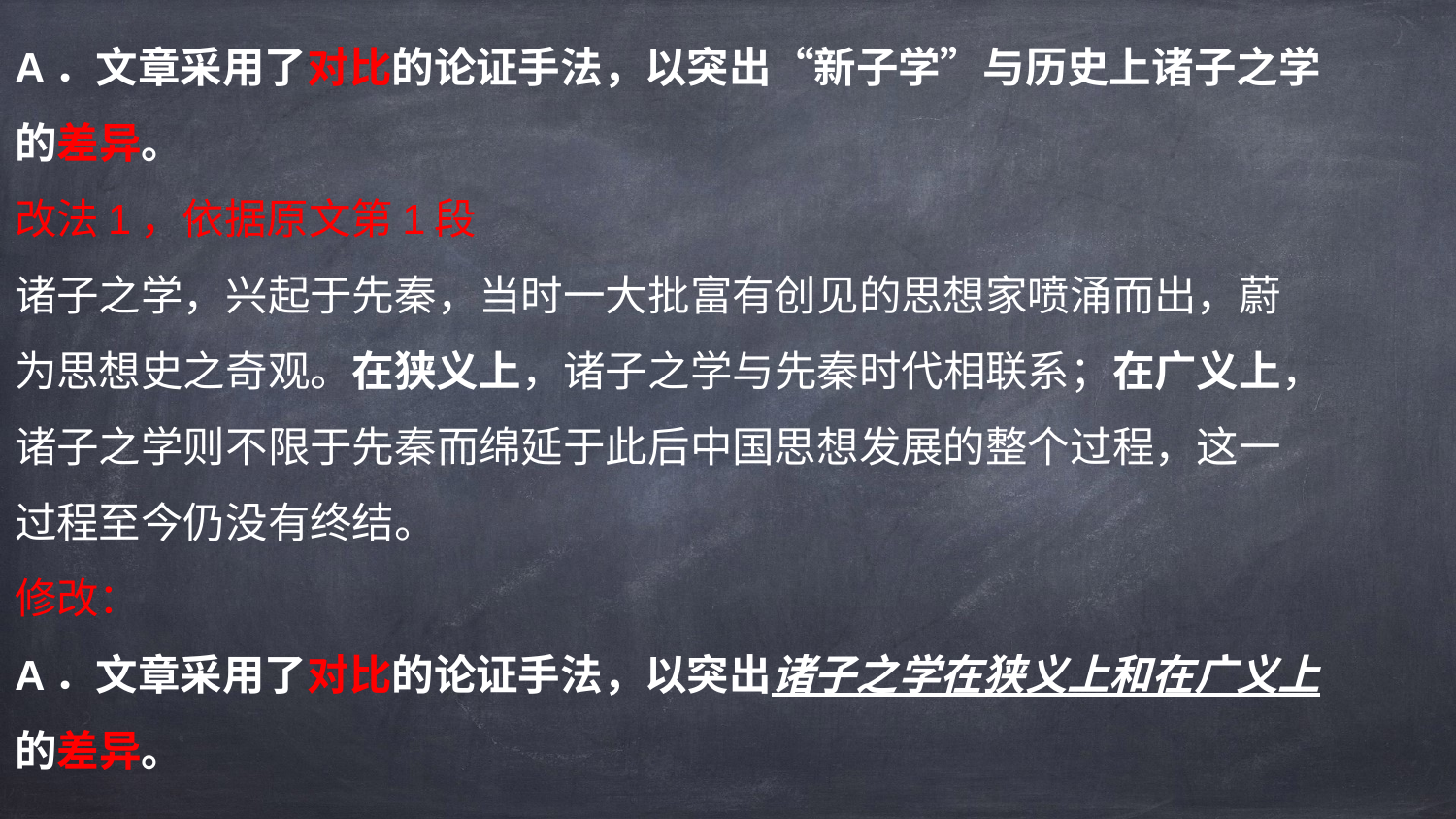

A．文章采用了对比的论证手法，以突出“新子学”与历史上诸子之学的差异。
改法1，依据原文第1段
诸子之学，兴起于先秦，当时一大批富有创见的思想家喷涌而出，蔚为思想史之奇观。在狭义上，诸子之学与先秦时代相联系；在广义上，诸子之学则不限于先秦而绵延于此后中国思想发展的整个过程，这一过程至今仍没有终结。
修改：
A．文章采用了对比的论证手法，以突出诸子之学在狭义上和在广义上的差异。